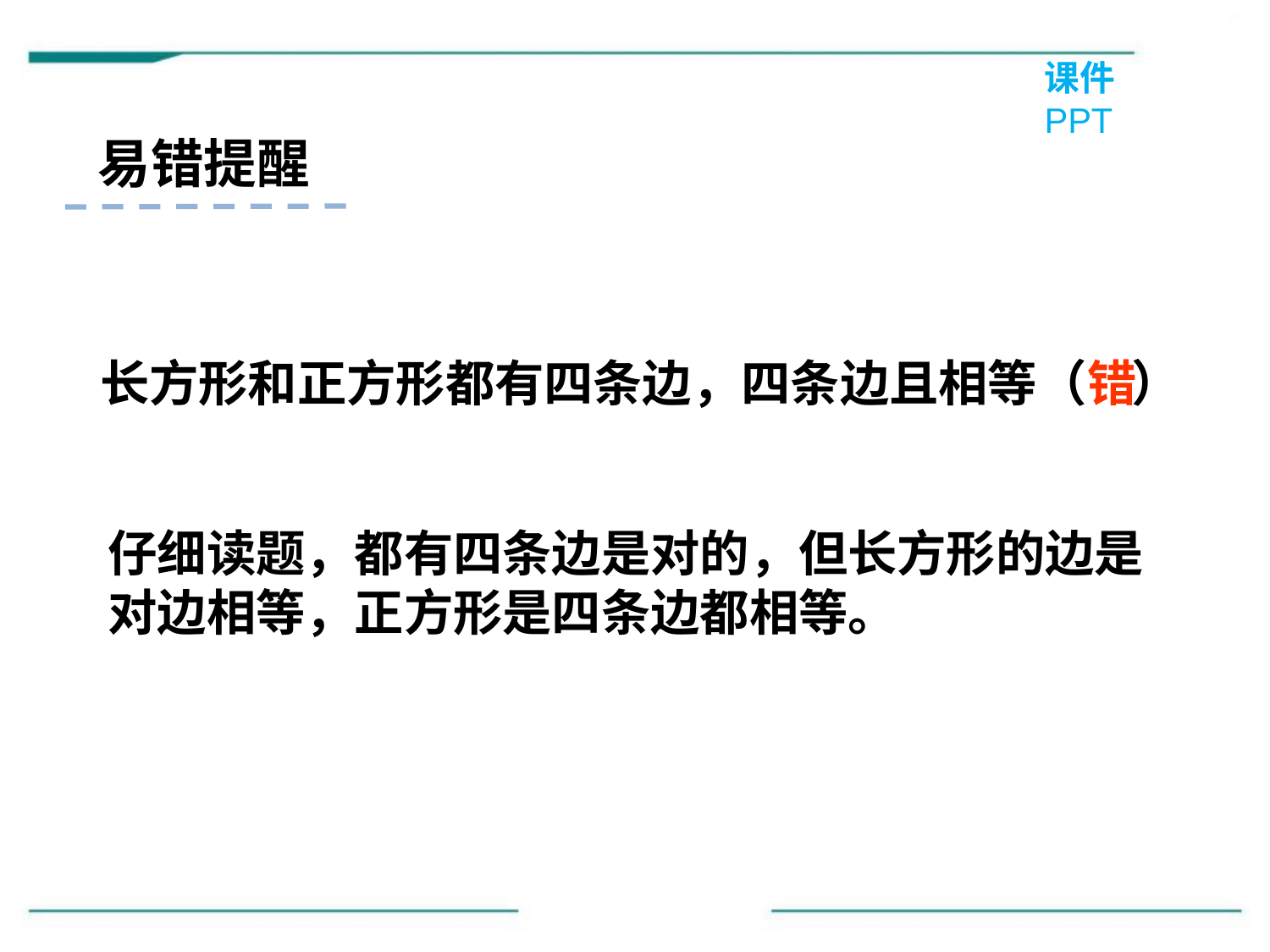

课件PPT
易错提醒

长方形和正方形都有四条边，四条边且相等（    ）
错
仔细读题，都有四条边是对的，但长方形的边是
对边相等，正方形是四条边都相等。